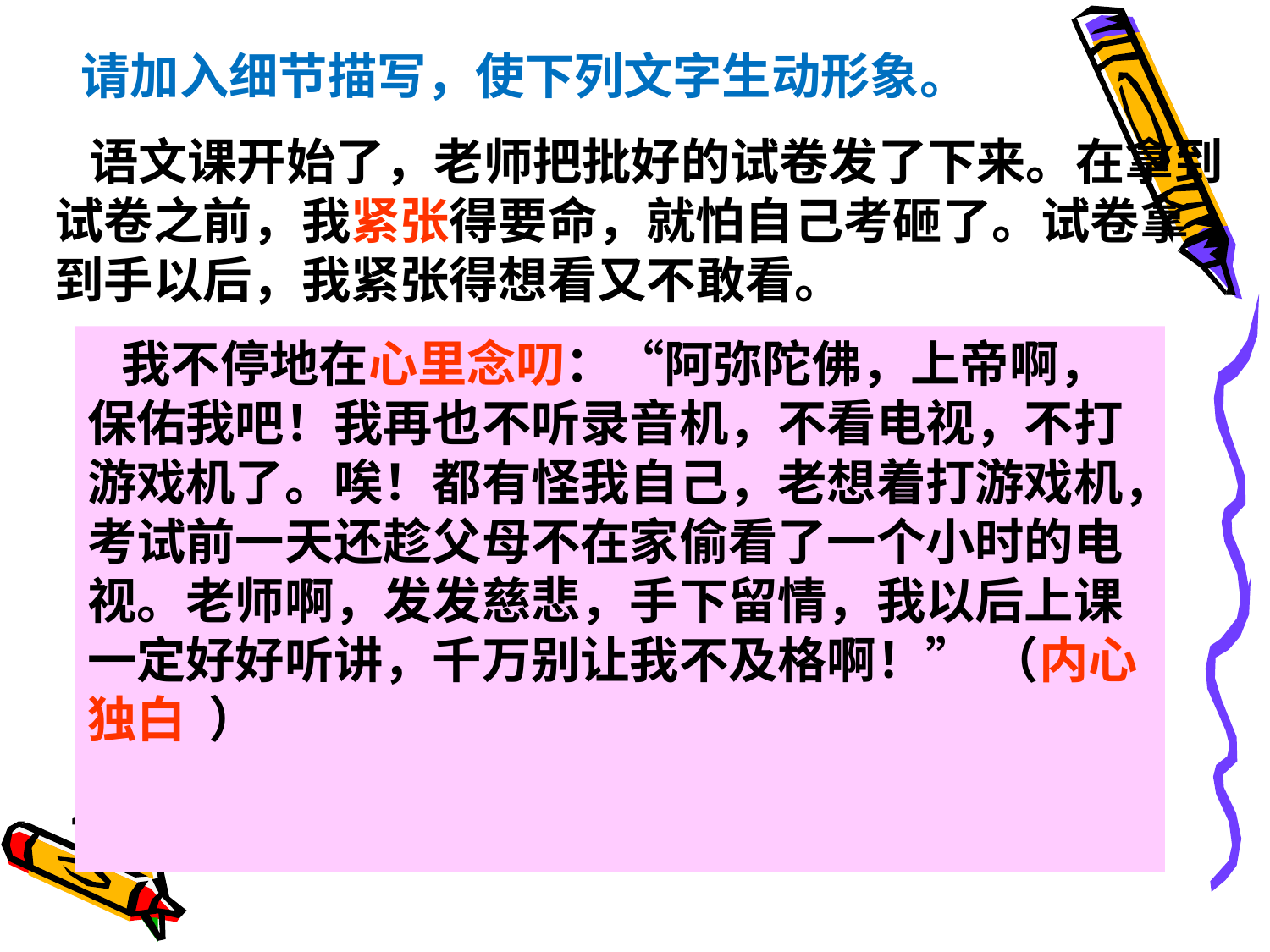

请加入细节描写，使下列文字生动形象。
  语文课开始了，老师把批好的试卷发了下来。在拿到试卷之前，我紧张得要命，就怕自己考砸了。试卷拿到手以后，我紧张得想看又不敢看。
  我不停地在心里念叨：“阿弥陀佛，上帝啊，保佑我吧！我再也不听录音机，不看电视，不打游戏机了。唉！都有怪我自己，老想着打游戏机，考试前一天还趁父母不在家偷看了一个小时的电视。老师啊，发发慈悲，手下留情，我以后上课一定好好听讲，千万别让我不及格啊！” （内心独白  ）